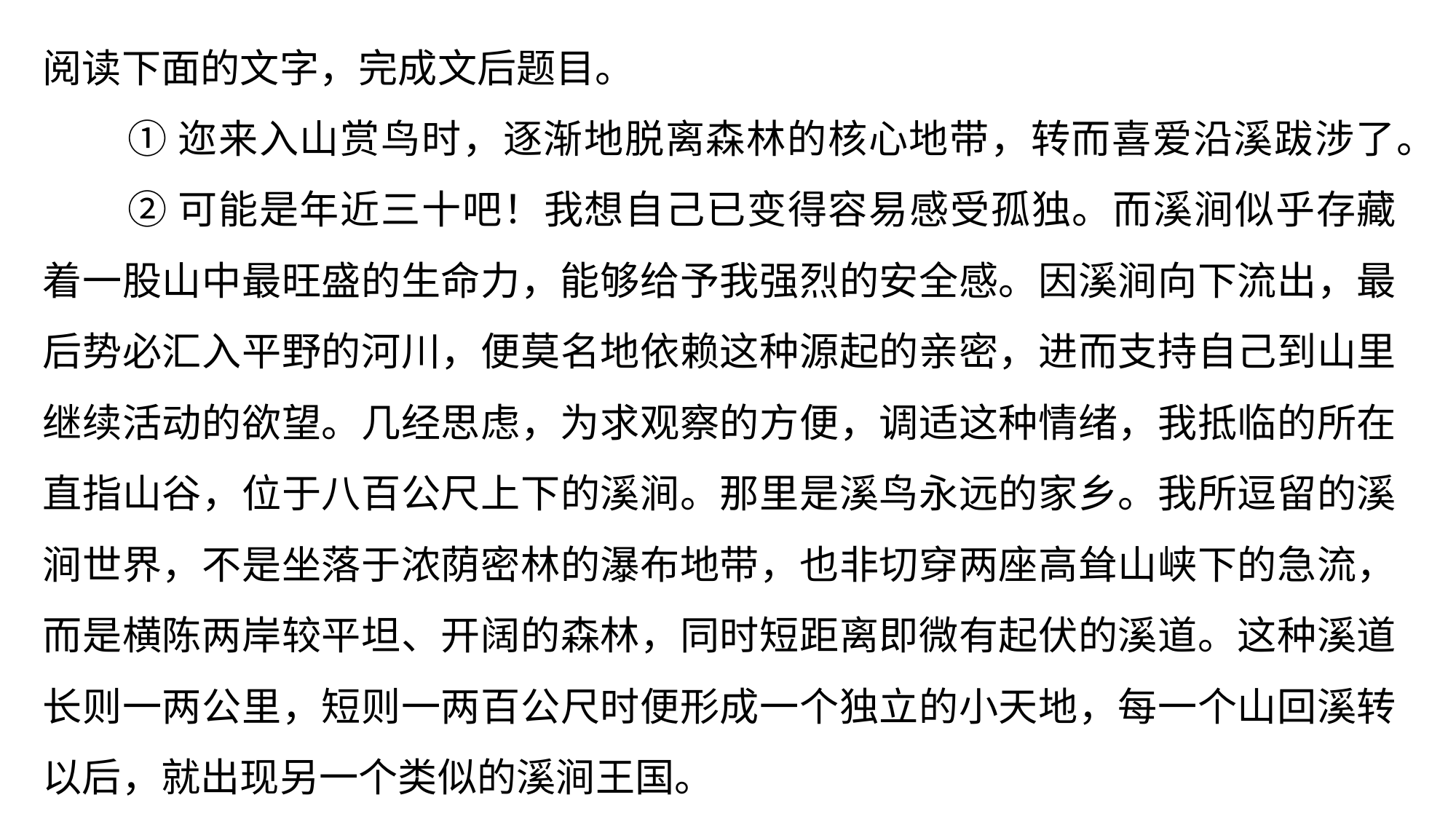

阅读下面的文字，完成文后题目。
①迩来入山赏鸟时，逐渐地脱离森林的核心地带，转而喜爱沿溪跋涉了。
②可能是年近三十吧！我想自己已变得容易感受孤独。而溪涧似乎存藏着一股山中最旺盛的生命力，能够给予我强烈的安全感。因溪涧向下流出，最后势必汇入平野的河川，便莫名地依赖这种源起的亲密，进而支持自己到山里继续活动的欲望。几经思虑，为求观察的方便，调适这种情绪，我抵临的所在直指山谷，位于八百公尺上下的溪涧。那里是溪鸟永远的家乡。我所逗留的溪涧世界，不是坐落于浓荫密林的瀑布地带，也非切穿两座高耸山峡下的急流，而是横陈两岸较平坦、开阔的森林，同时短距离即微有起伏的溪道。这种溪道长则一两公里，短则一两百公尺时便形成一个独立的小天地，每一个山回溪转以后，就出现另一个类似的溪涧王国。